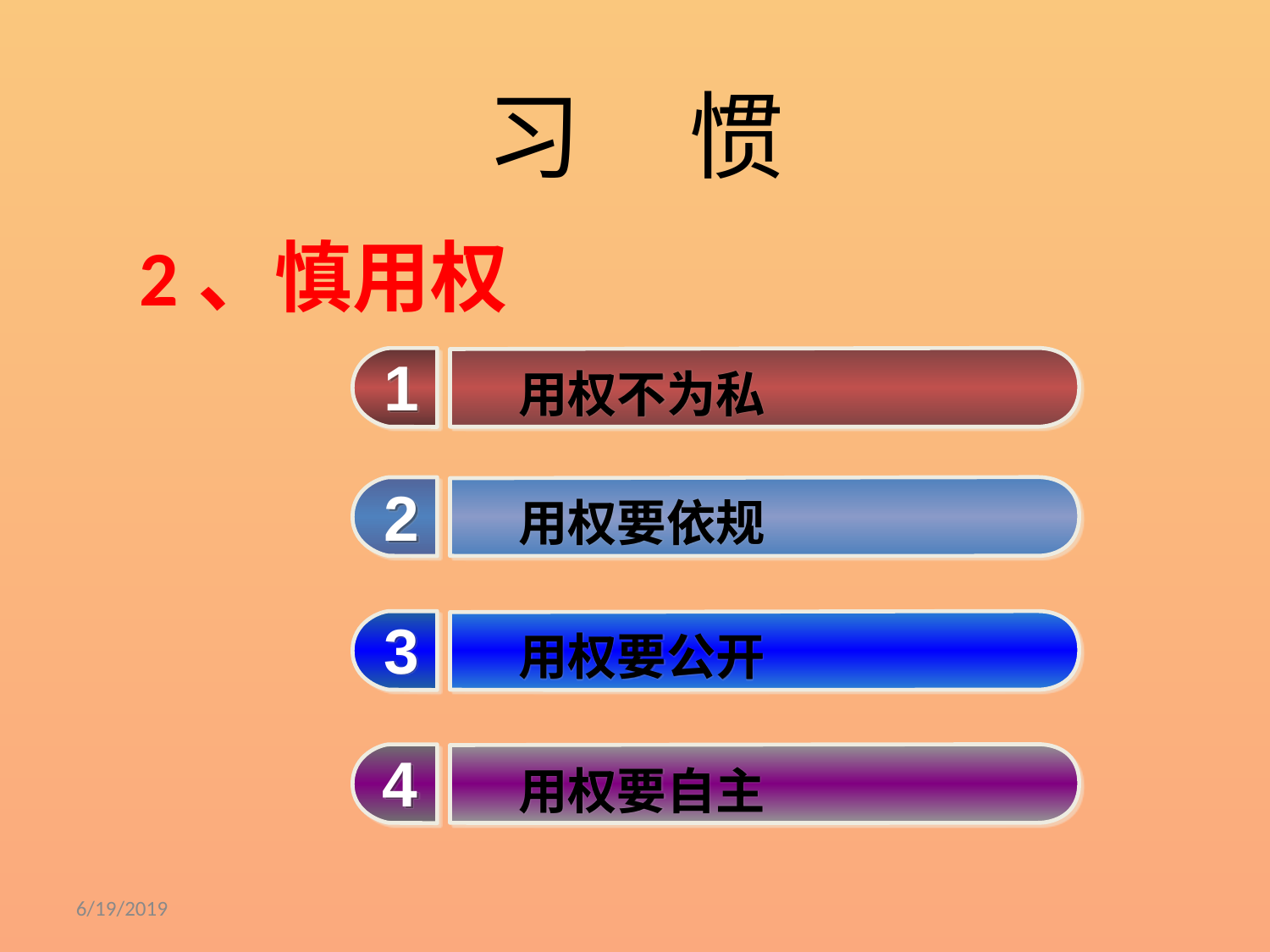

# 习     惯
2、慎用权

1

用权不为私
2

用权要依规
3

用权要公开
4

用权要自主
6/19/2019